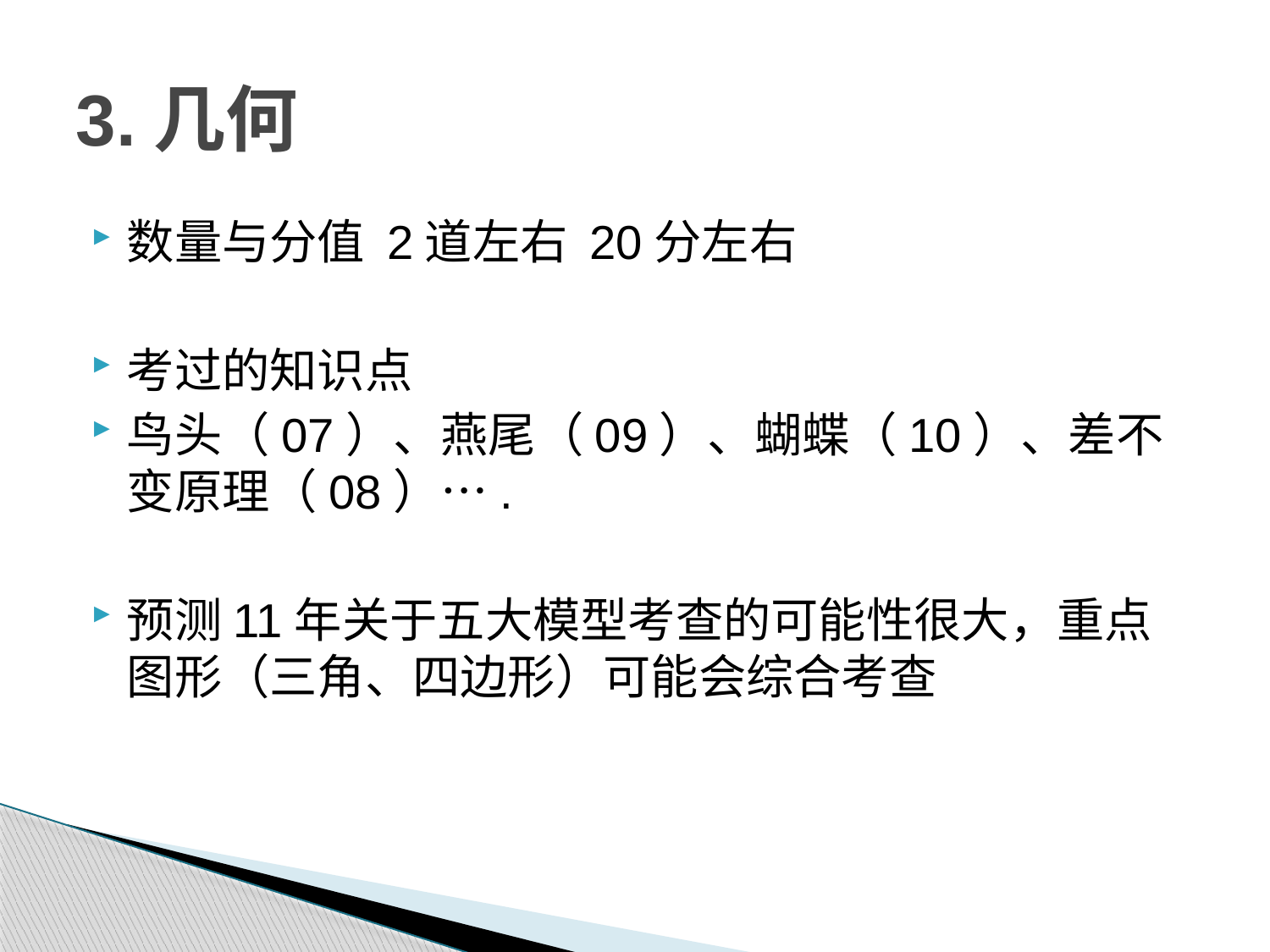

# 3.几何
数量与分值 2道左右 20分左右

考过的知识点
鸟头（07）、燕尾（09）、蝴蝶（10）、差不变原理（08）….

预测11年关于五大模型考查的可能性很大，重点图形（三角、四边形）可能会综合考查